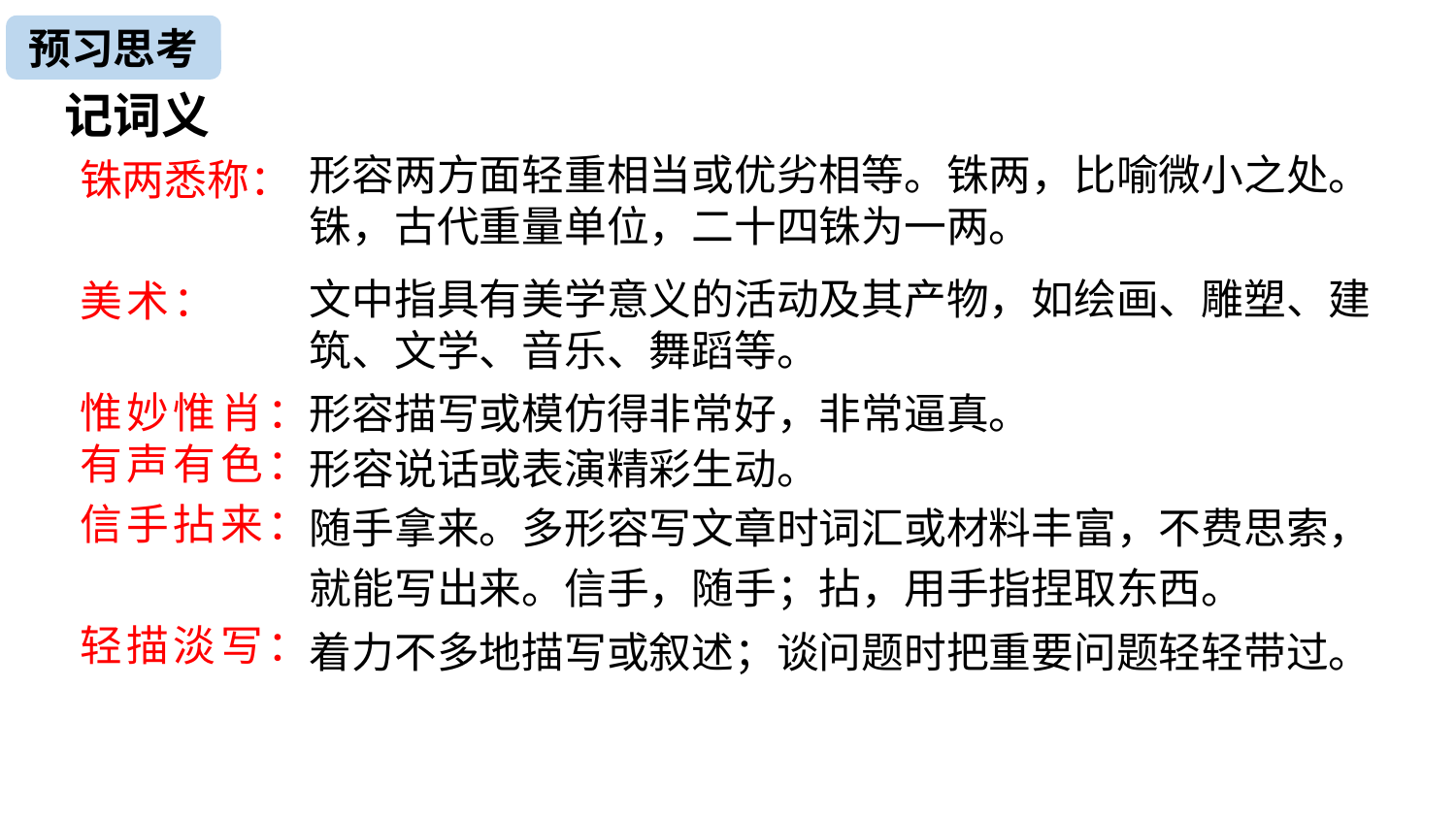

预习思考
记词义
铢两悉称：

美术：

惟妙惟肖：
有声有色：
信手拈来：

轻描淡写：
形容两方面轻重相当或优劣相等。铢两，比喻微小之处。铢，古代重量单位，二十四铢为一两。
文中指具有美学意义的活动及其产物，如绘画、雕塑、建筑、文学、音乐、舞蹈等。
形容描写或模仿得非常好，非常逼真。
形容说话或表演精彩生动。
随手拿来。多形容写文章时词汇或材料丰富，不费思索，就能写出来。信手，随手；拈，用手指捏取东西。
着力不多地描写或叙述；谈问题时把重要问题轻轻带过。